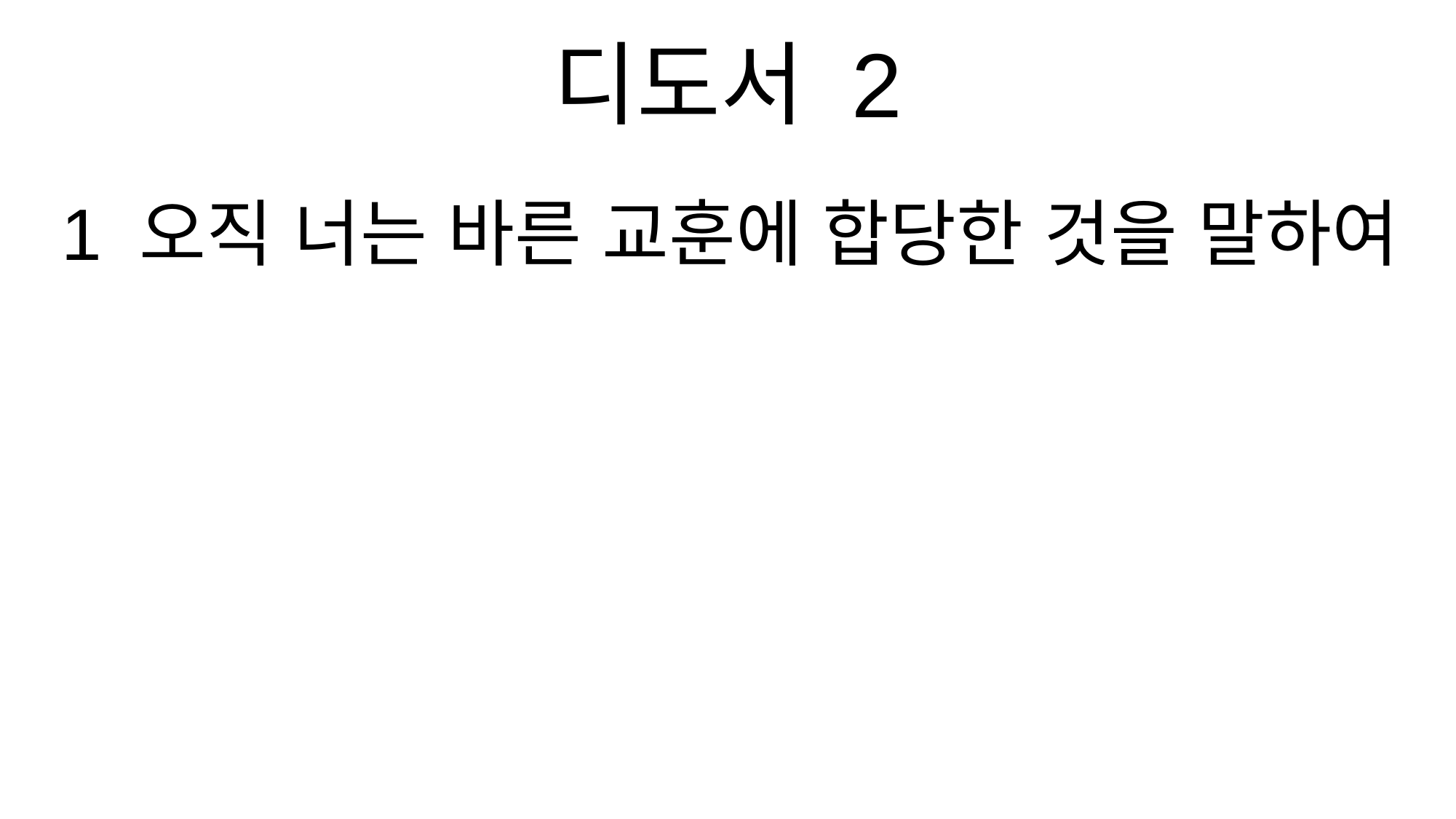

디도서 2
1 오직 너는 바른 교훈에 합당한 것을 말하여